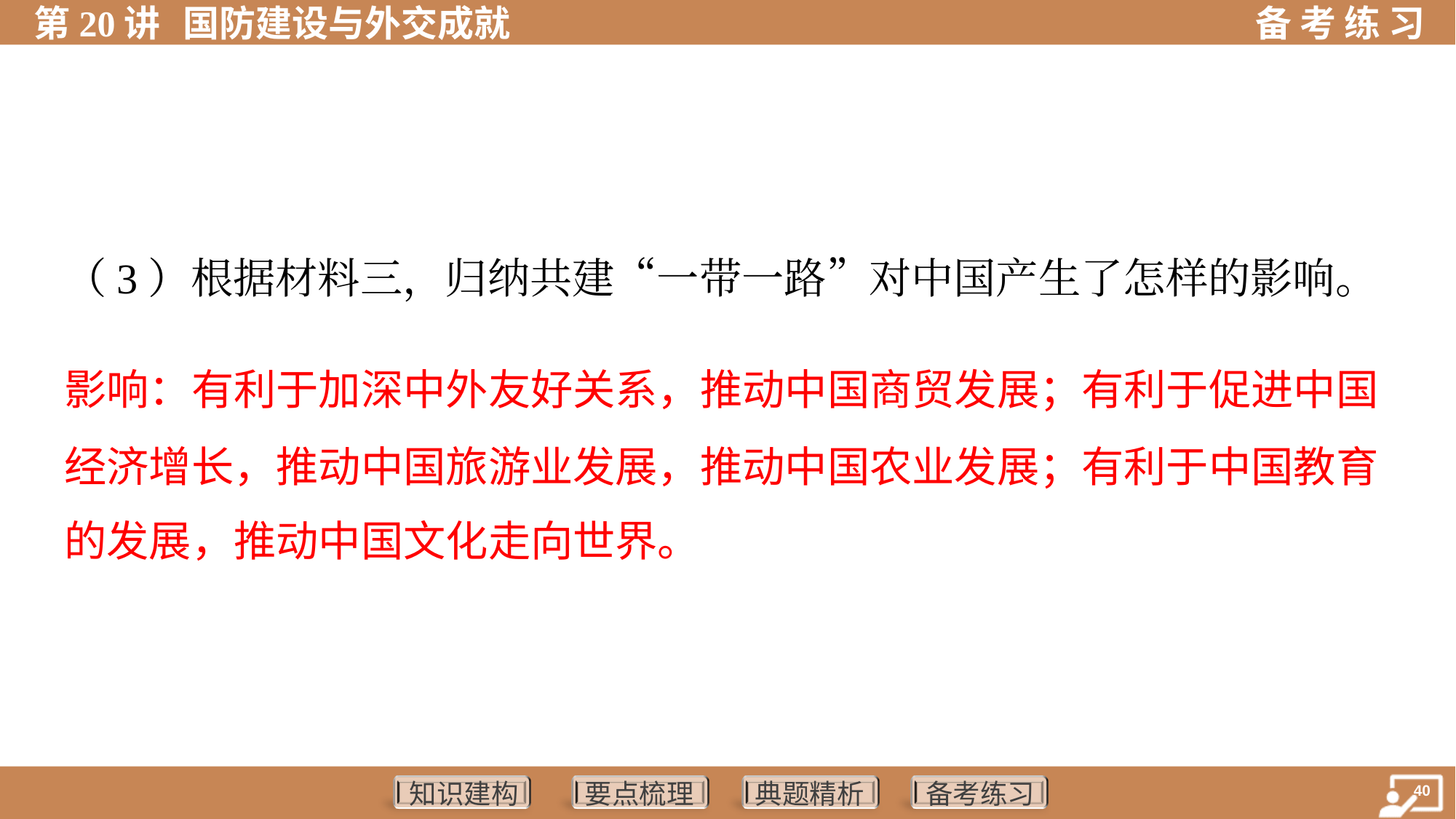

（3）根据材料三，归纳共建“一带一路”对中国产生了怎样的影响。
影响：有利于加深中外友好关系，推动中国商贸发展；有利于促进中国
经济增长，推动中国旅游业发展，推动中国农业发展；有利于中国教育
的发展，推动中国文化走向世界。